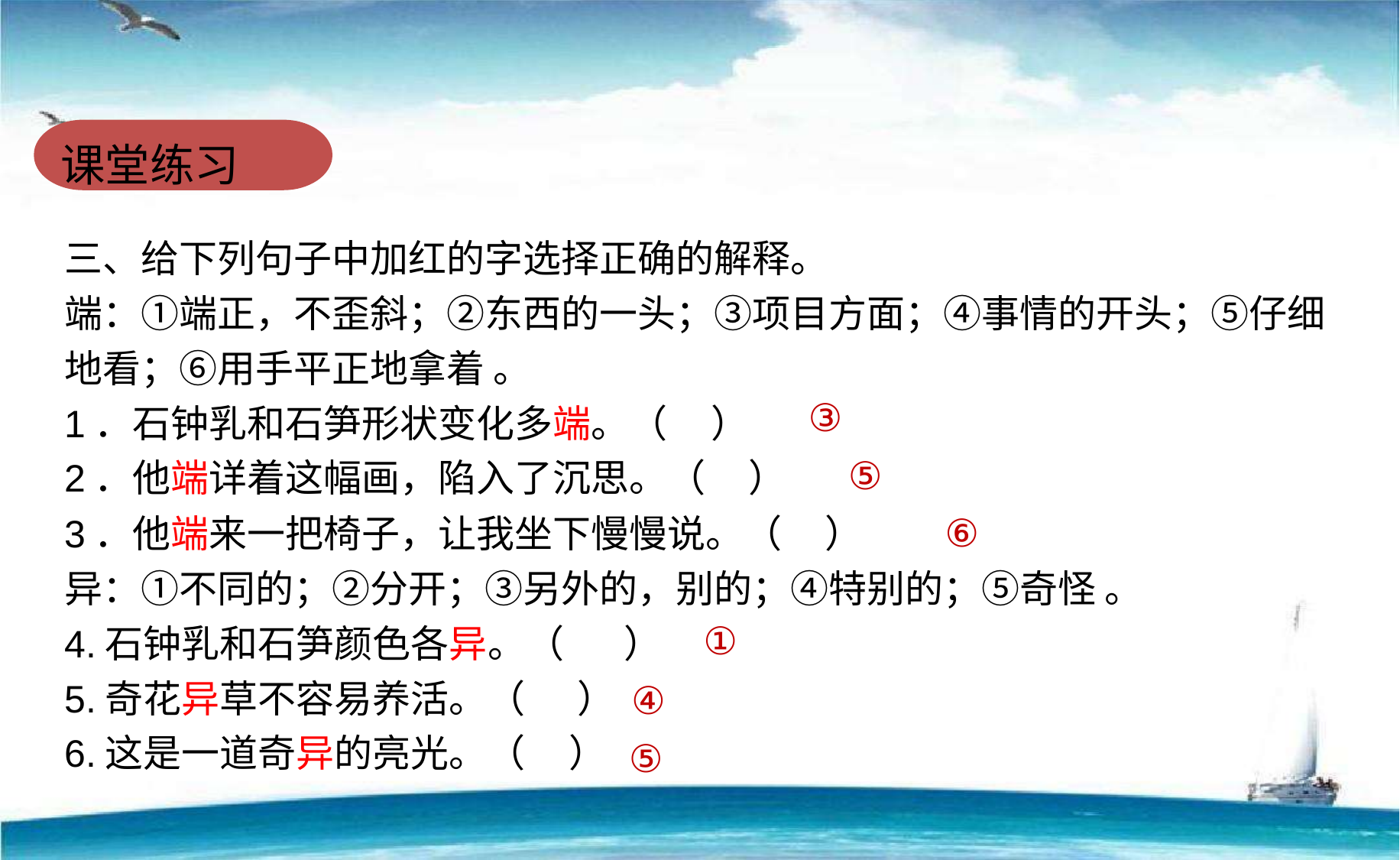

课堂练习
三、给下列句子中加红的字选择正确的解释。
端：①端正，不歪斜；②东西的一头；③项目方面；④事情的开头；⑤仔细地看；⑥用手平正地拿着 。
1．石钟乳和石笋形状变化多端。（     ）
2．他端详着这幅画，陷入了沉思。（     ）
3．他端来一把椅子，让我坐下慢慢说。（     ）
异：①不同的；②分开；③另外的，别的；④特别的；⑤奇怪 。
4.石钟乳和石笋颜色各异。（       ）
5.奇花异草不容易养活。（      ）
6.这是一道奇异的亮光。（     ）
③
⑤
⑥
①
④
⑤